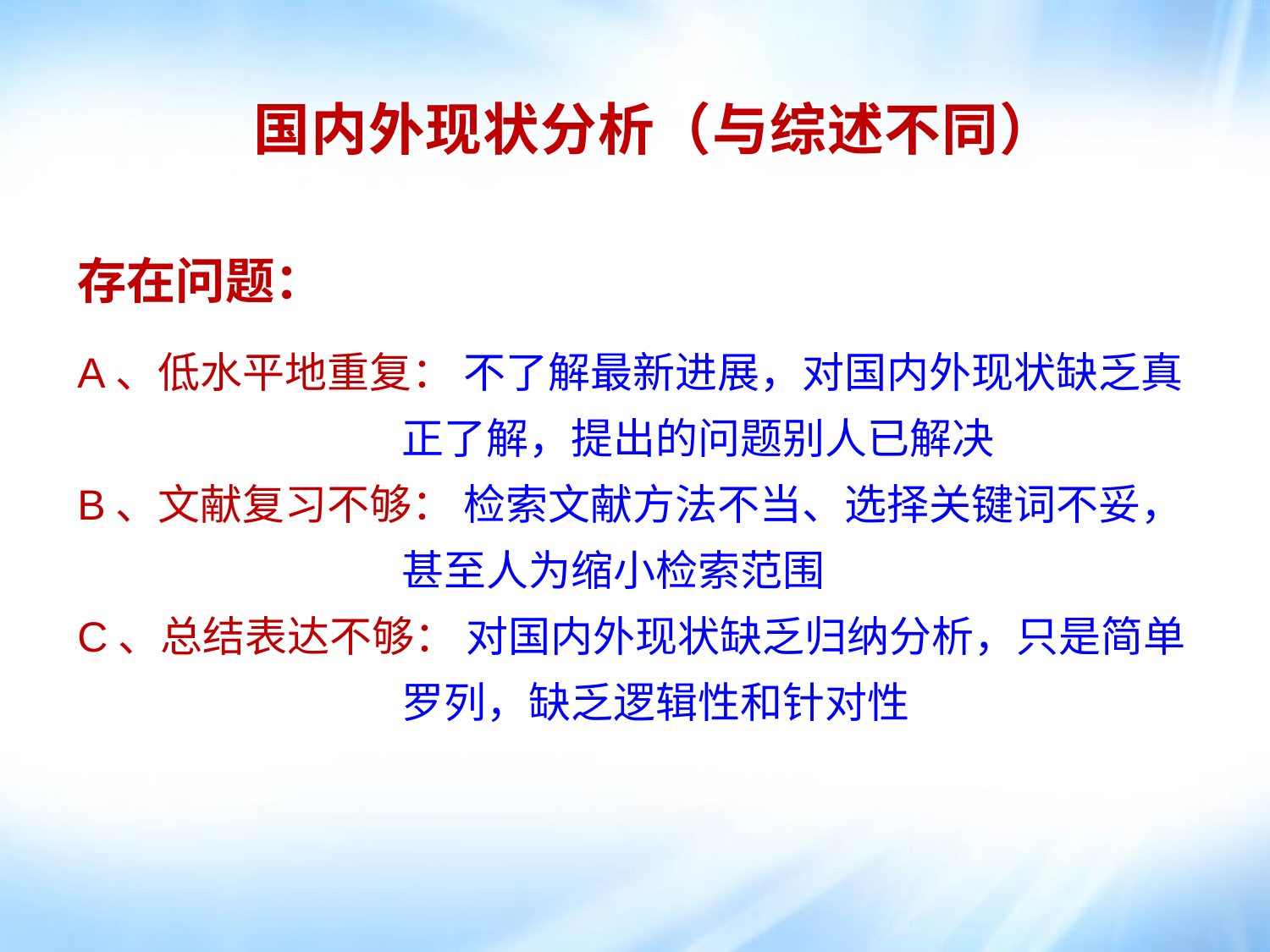

国内外现状分析（与综述不同）
存在问题：
A、低水平地重复： 不了解最新进展，对国内外现状缺乏真
                                 正了解，提出的问题别人已解决
B、文献复习不够： 检索文献方法不当、选择关键词不妥，
                                 甚至人为缩小检索范围
C、总结表达不够： 对国内外现状缺乏归纳分析，只是简单
                                 罗列，缺乏逻辑性和针对性